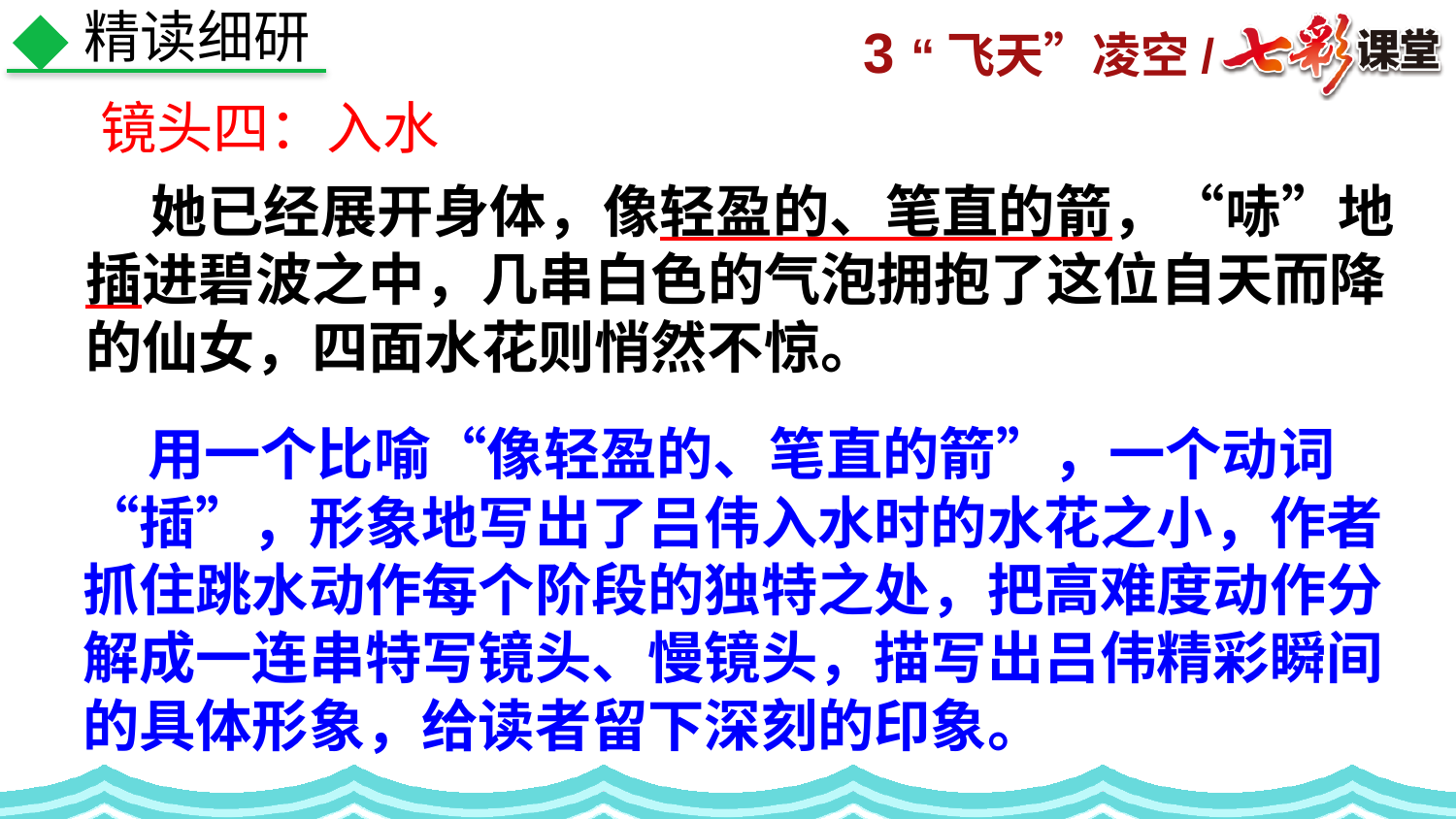

精读细研

镜头四：入水
    她已经展开身体，像轻盈的、笔直的箭，“哧”地插进碧波之中，几串白色的气泡拥抱了这位自天而降的仙女，四面水花则悄然不惊。
    用一个比喻“像轻盈的、笔直的箭”，一个动词“插”，形象地写出了吕伟入水时的水花之小，作者抓住跳水动作每个阶段的独特之处，把高难度动作分解成一连串特写镜头、慢镜头，描写出吕伟精彩瞬间的具体形象，给读者留下深刻的印象。